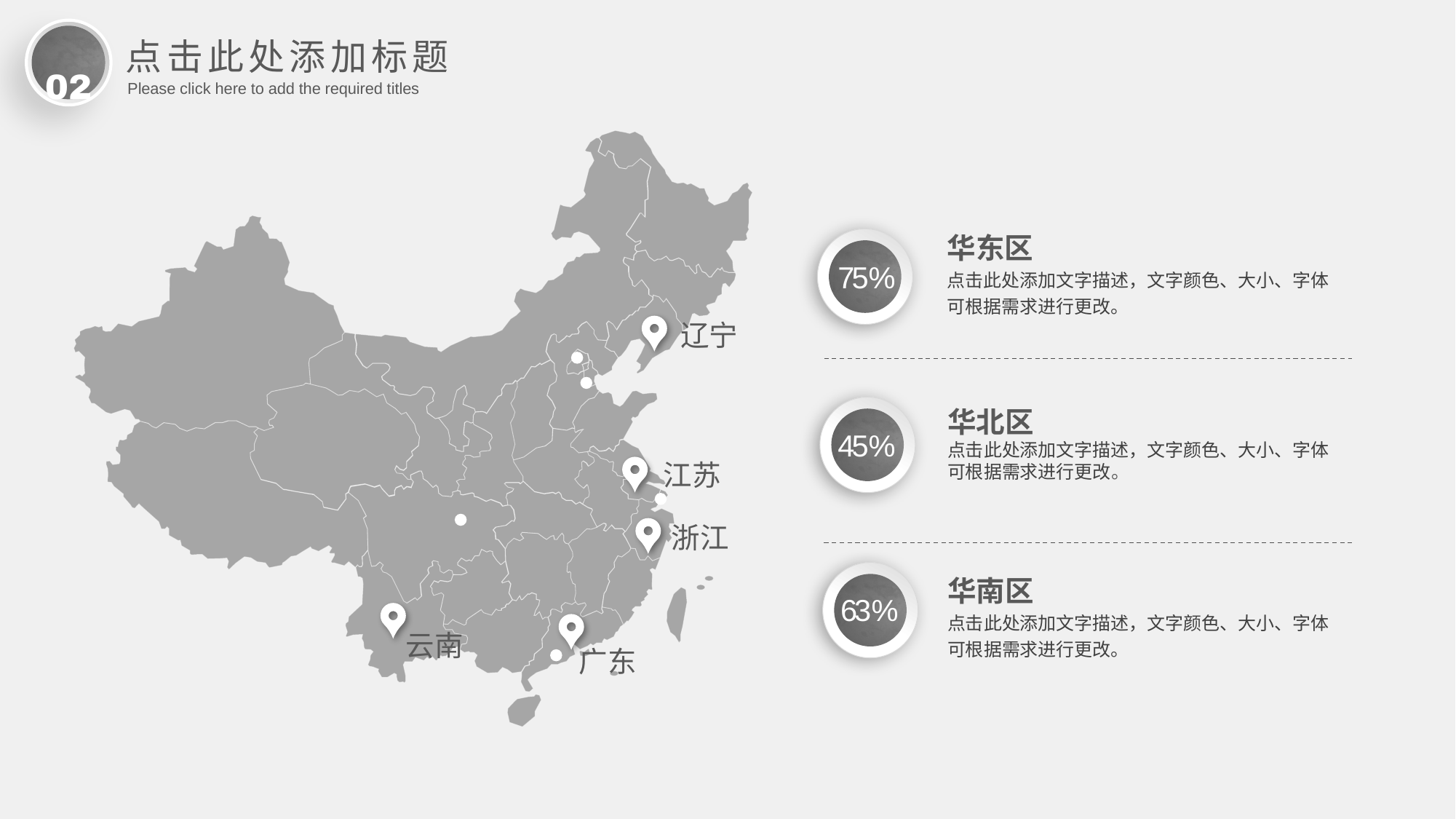

02

点击此处添加标题
Please click here to add the required titles

华东区
点击此处添加文字描述，文字颜色、大小、字体可根据需求进行更改。

75%
辽宁

华北区
点击此处添加文字描述，文字颜色、大小、字体可根据需求进行更改。

45%
江苏

浙江

63%
华南区
点击此处添加文字描述，文字颜色、大小、字体可根据需求进行更改。

云南
广东